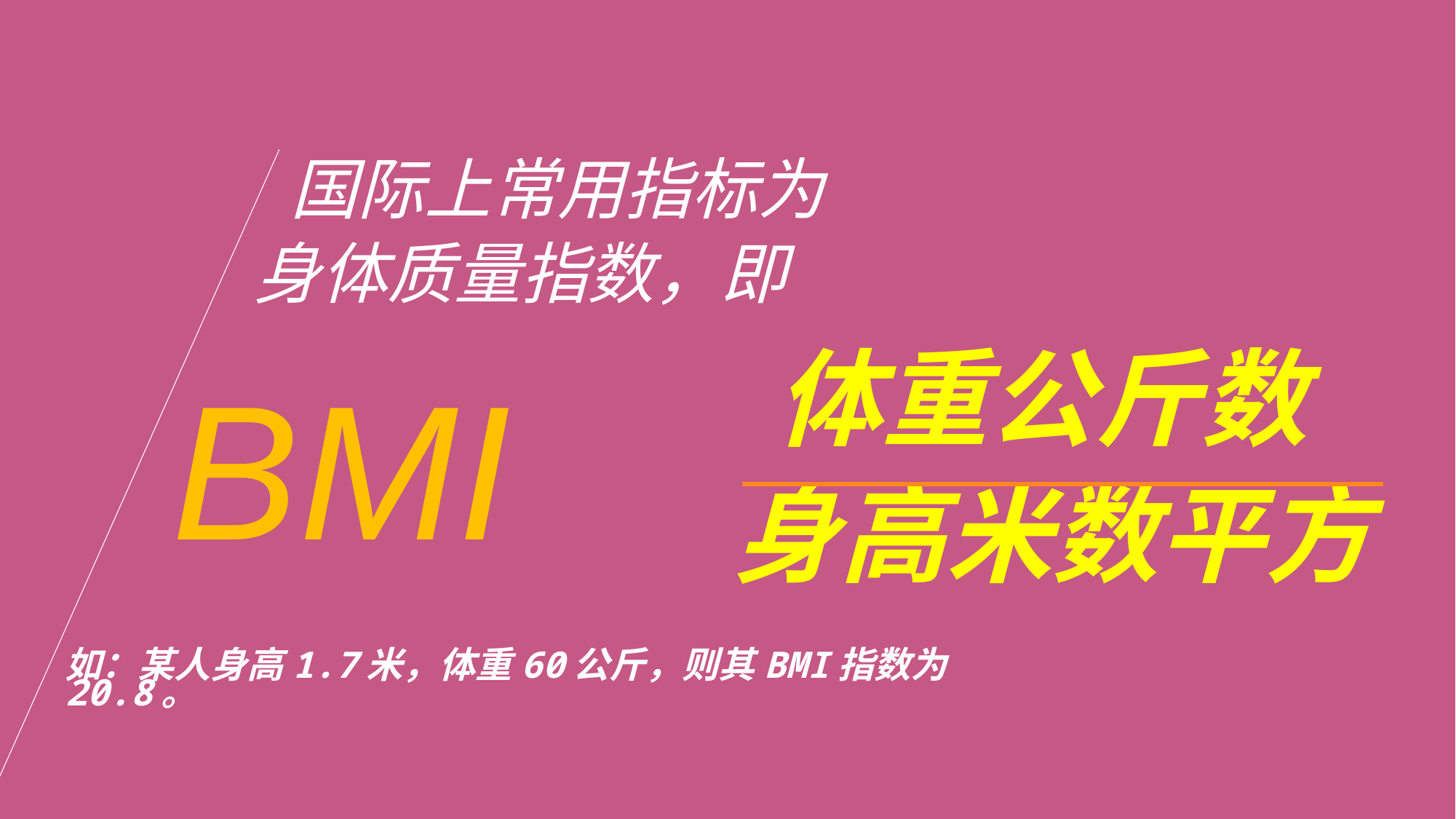

国际上常用指标为
身体质量指数，即
BMI
体重公斤数
=
身高米数平方
如：某人身高1.7米，体重60公斤，则其BMI指数为20.8。